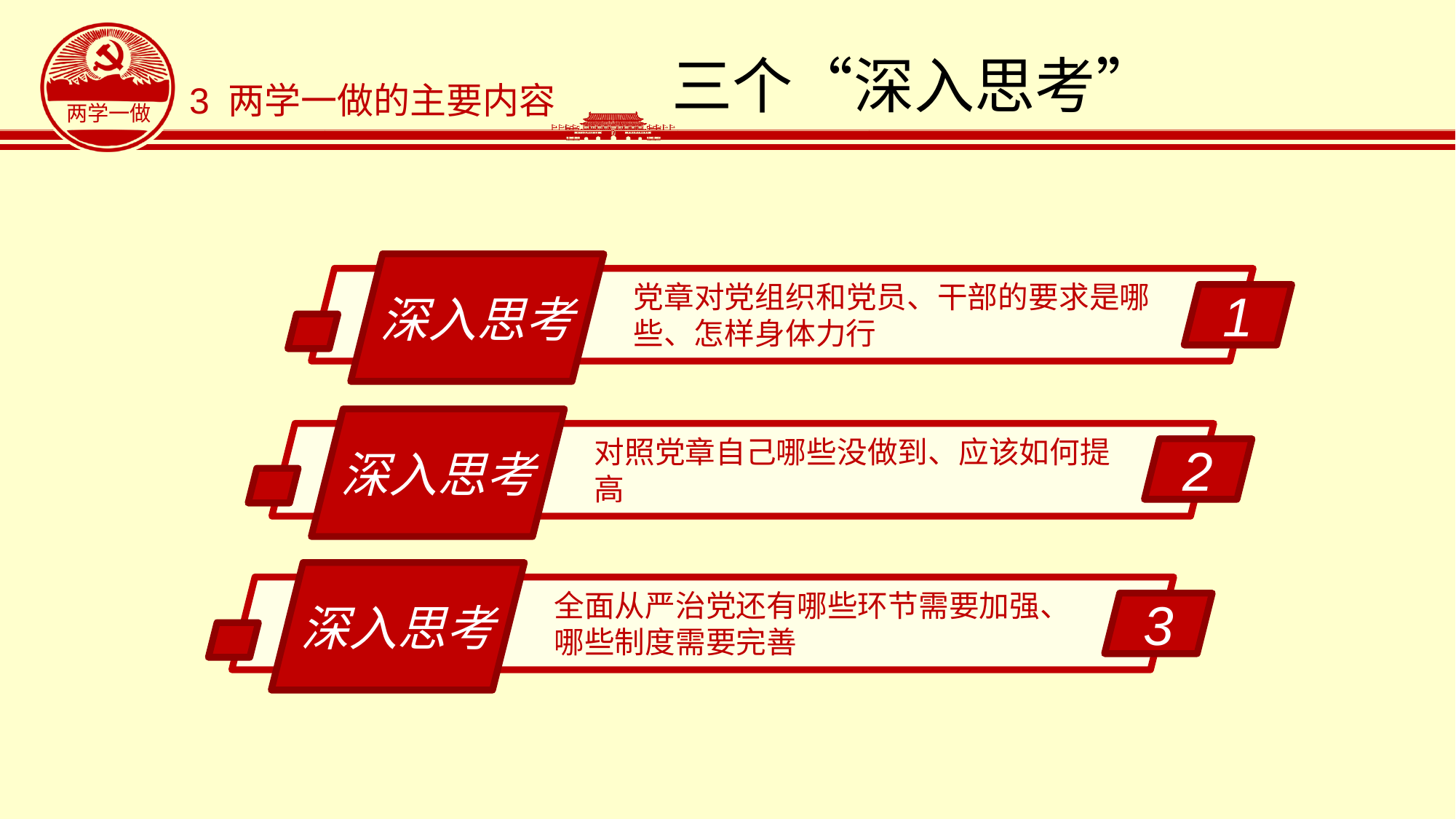

# 三个“深入思考”
3 两学一做的主要内容
深入思考
党章对党组织和党员、干部的要求是哪些、怎样身体力行
1

深入思考
对照党章自己哪些没做到、应该如何提高
2

深入思考
全面从严治党还有哪些环节需要加强、
哪些制度需要完善
3